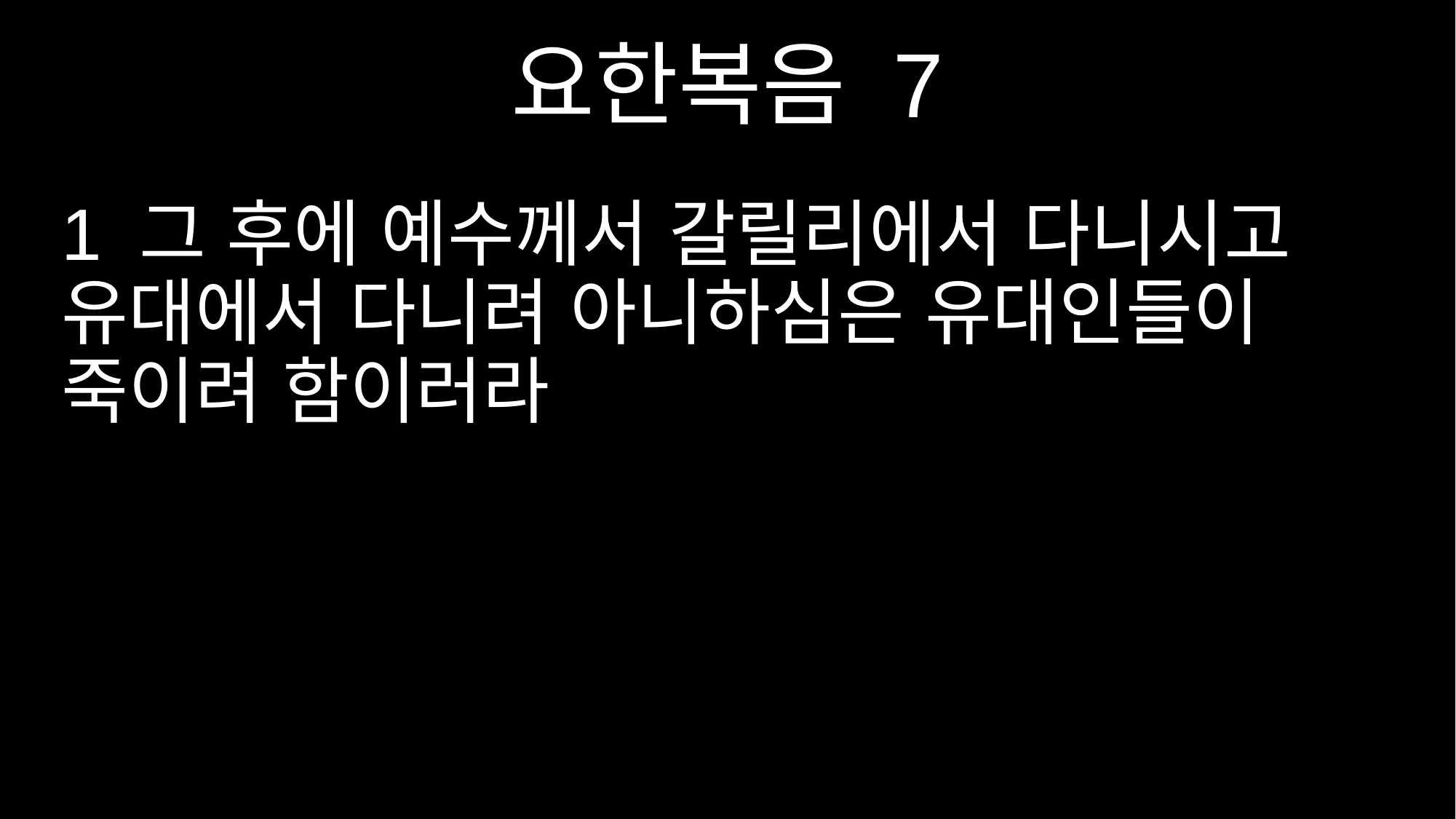

요한복음 7
1 그 후에 예수께서 갈릴리에서 다니시고 유대에서 다니려 아니하심은 유대인들이 죽이려 함이러라